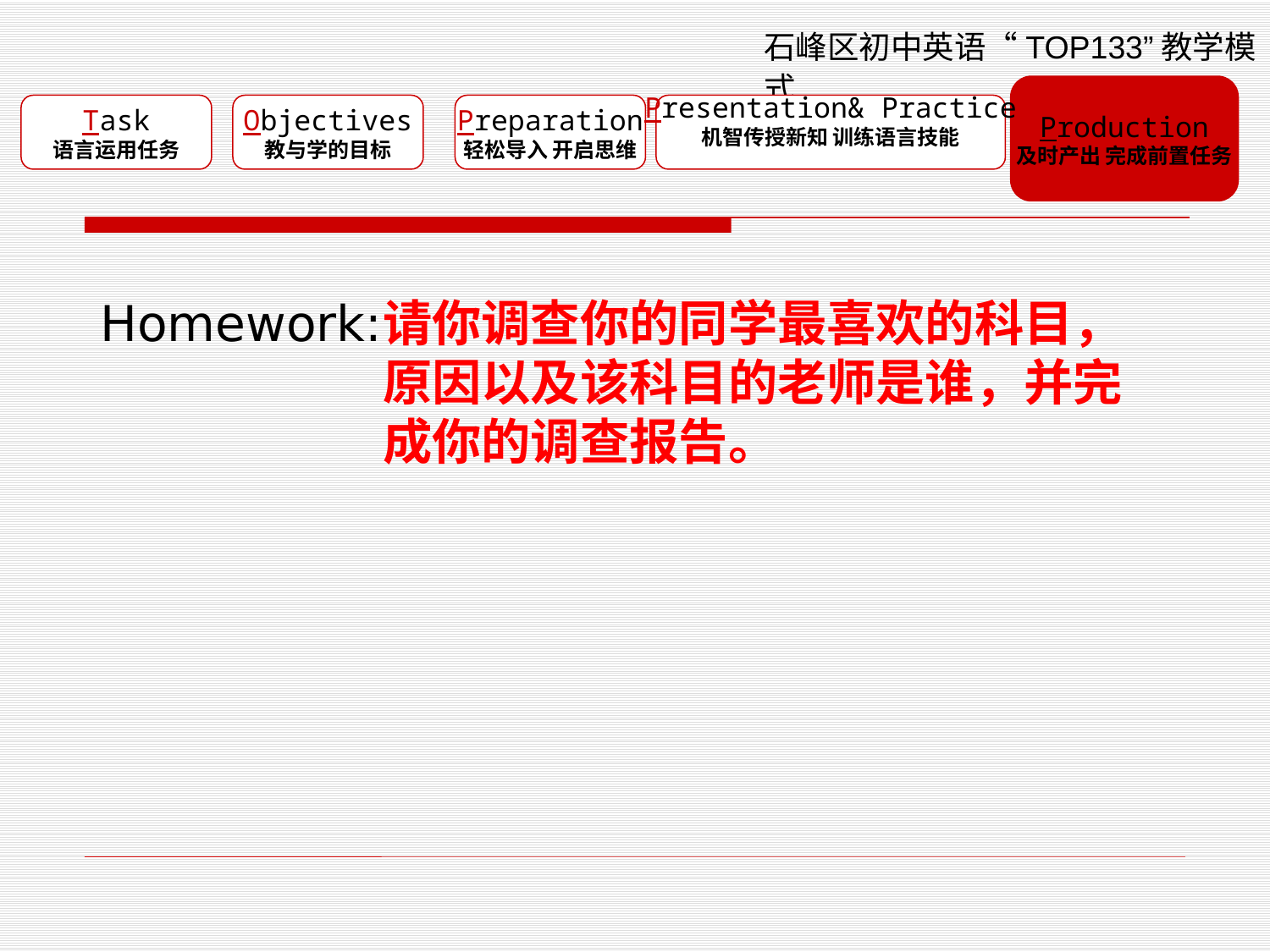

石峰区初中英语“TOP133”教学模式
Production
及时产出 完成前置任务
Task
语言运用任务
Objectives
教与学的目标
Preparation
轻松导入 开启思维
Presentation& Practice
机智传授新知 训练语言技能

Homework:
请你调查你的同学最喜欢的科目，原因以及该科目的老师是谁，并完成你的调查报告。